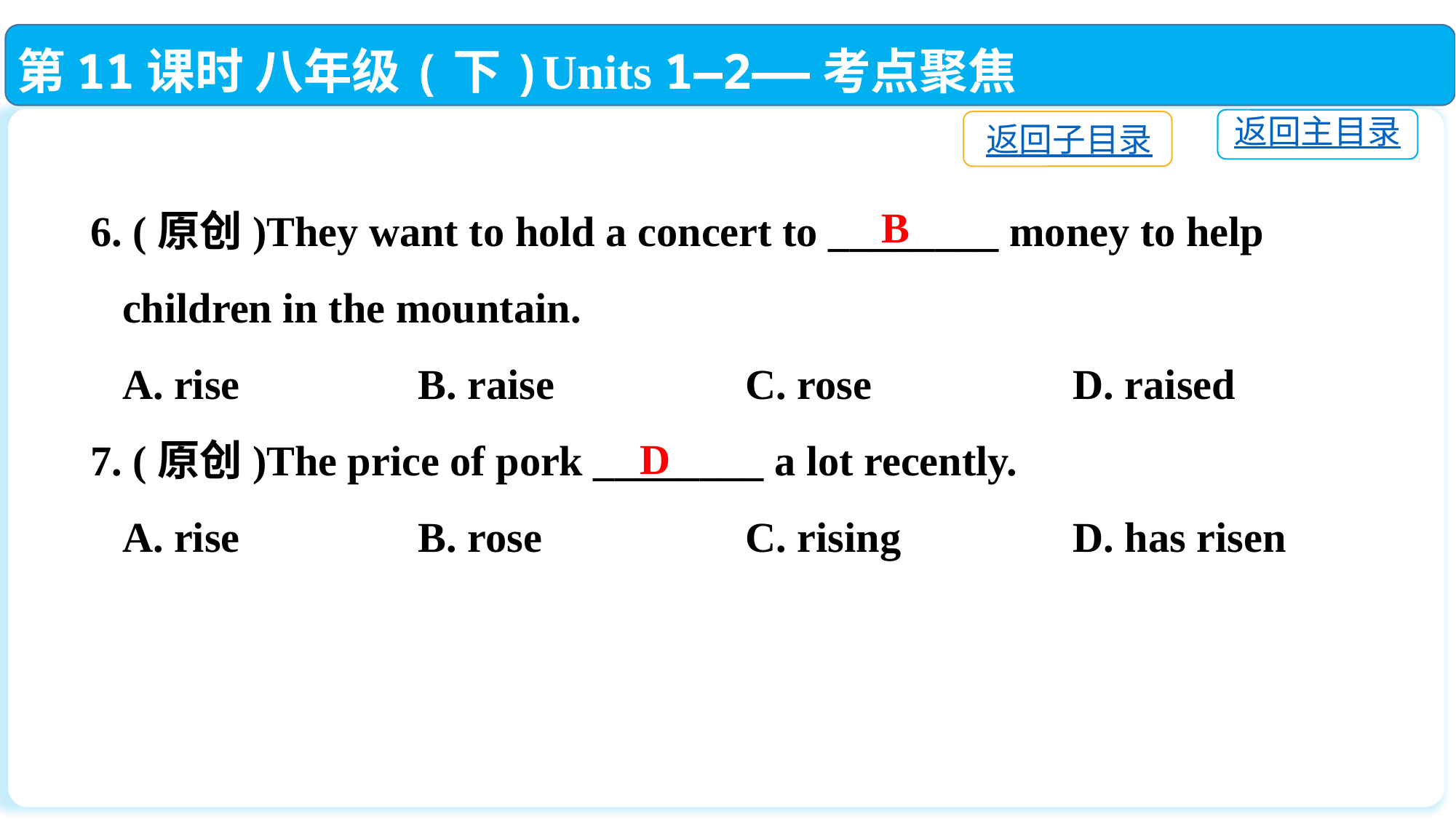

第11课时 八年级(下)Units 1—2——考点聚焦

返回主目录

返回子目录
6. (原创)They want to hold a concert to ________ money to help
   children in the mountain.
   A. rise		B. raise		C. rose		D. raised
7. (原创)The price of pork ________ a lot recently.
   A. rise		B. rose		C. rising		D. has risen
B
D